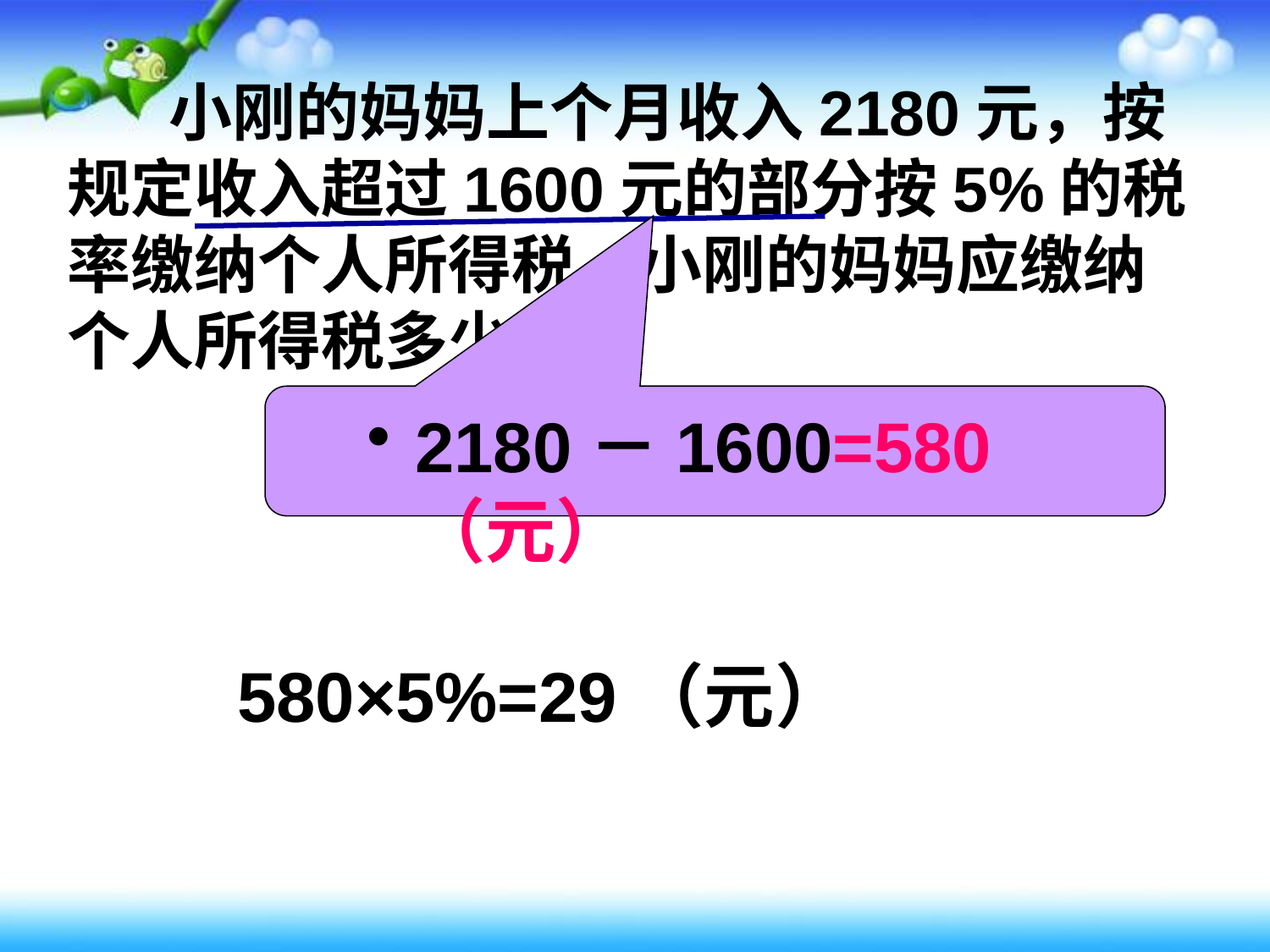

小刚的妈妈上个月收入2180元，按规定收入超过1600元的部分按5%的税率缴纳个人所得税。小刚的妈妈应缴纳个人所得税多少元？

2180－1600=580（元）
580×5%=29（元）